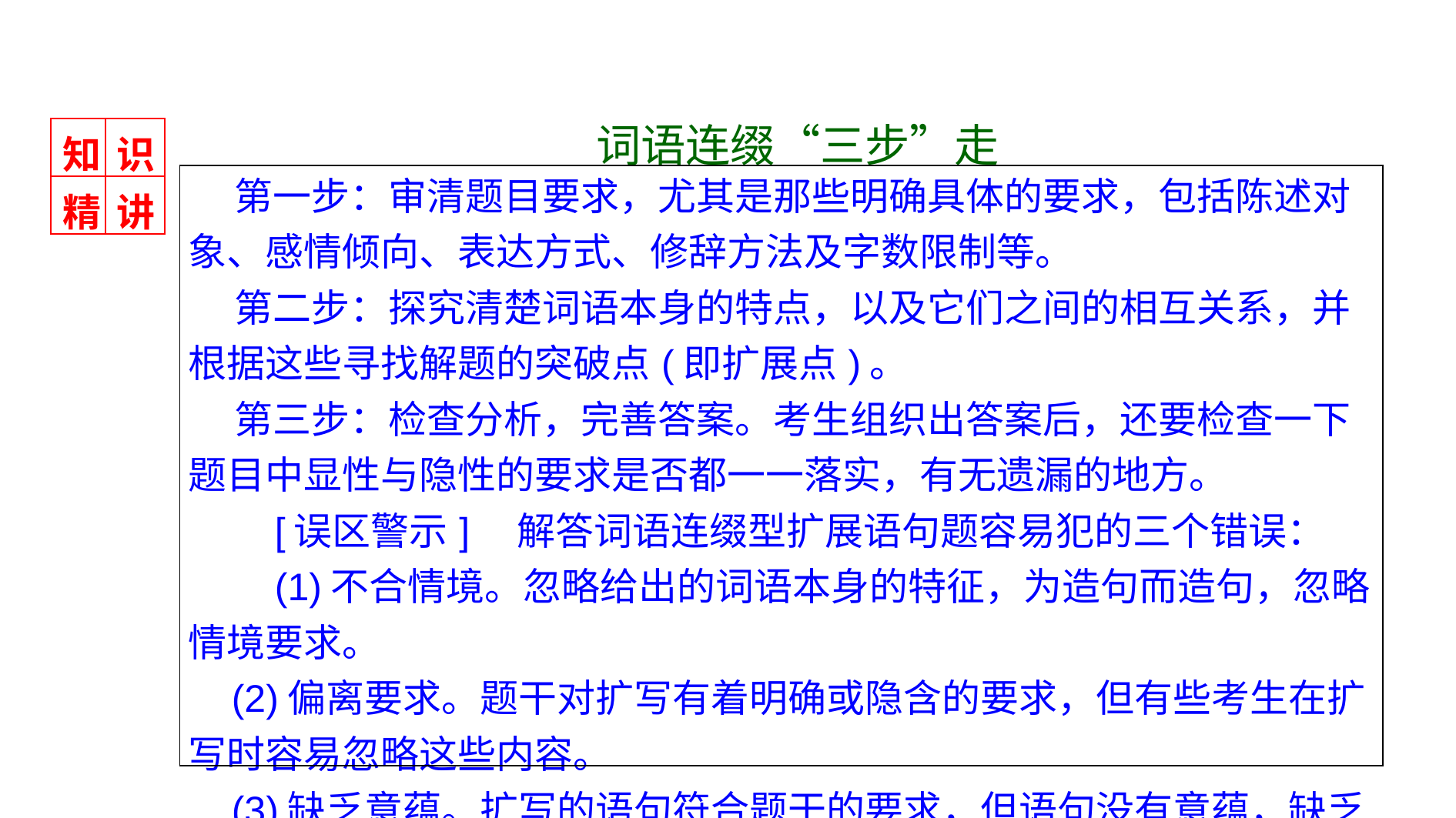

词语连缀“三步”走
| 知 | 识 |
| --- | --- |
| 精 | 讲 |
| 第一步：审清题目要求，尤其是那些明确具体的要求，包括陈述对象、感情倾向、表达方式、修辞方法及字数限制等。 第二步：探究清楚词语本身的特点，以及它们之间的相互关系，并根据这些寻找解题的突破点(即扩展点)。 第三步：检查分析，完善答案。考生组织出答案后，还要检查一下题目中显性与隐性的要求是否都一一落实，有无遗漏的地方。 [误区警示]　解答词语连缀型扩展语句题容易犯的三个错误： (1)不合情境。忽略给出的词语本身的特征，为造句而造句，忽略情境要求。 (2)偏离要求。题干对扩写有着明确或隐含的要求，但有些考生在扩写时容易忽略这些内容。 (3)缺乏意蕴。扩写的语句符合题干的要求，但语句没有意蕴，缺乏必要的意境。 |
| --- |